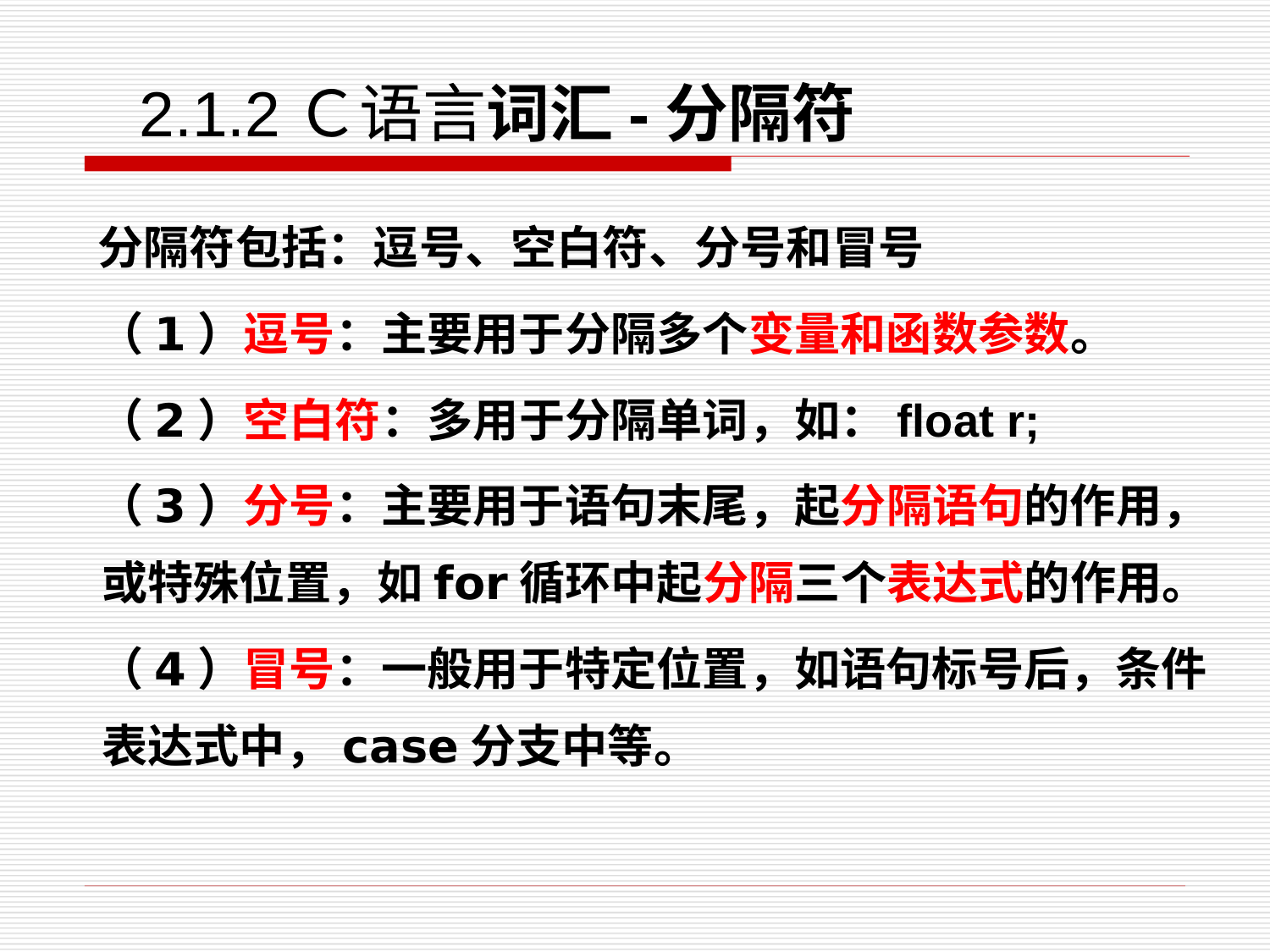

2.1.2Ｃ语言词汇-分隔符
分隔符包括：逗号、空白符、分号和冒号
（1）逗号：主要用于分隔多个变量和函数参数。
（2）空白符：多用于分隔单词，如：float r;
（3）分号：主要用于语句末尾，起分隔语句的作用，或特殊位置，如for循环中起分隔三个表达式的作用。
（4）冒号：一般用于特定位置，如语句标号后，条件表达式中，case分支中等。